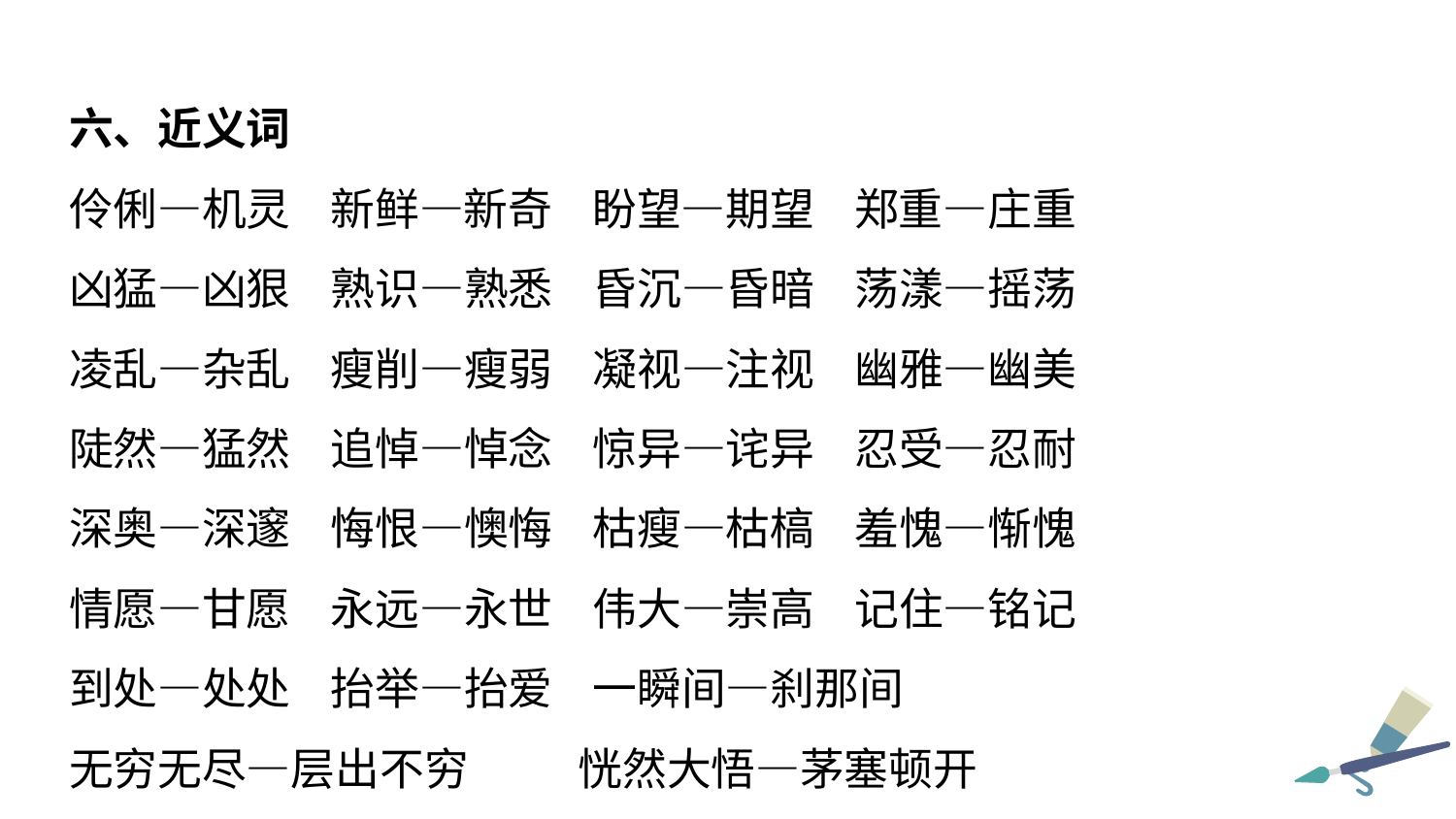

六、近义词
伶俐—机灵    新鲜—新奇    盼望—期望    郑重—庄重
凶猛—凶狠    熟识—熟悉    昏沉—昏暗    荡漾—摇荡
凌乱—杂乱    瘦削—瘦弱    凝视—注视    幽雅—幽美
陡然—猛然    追悼—悼念    惊异—诧异    忍受—忍耐
深奥—深邃    悔恨—懊悔    枯瘦—枯槁    羞愧—惭愧
情愿—甘愿    永远—永世    伟大—崇高    记住—铭记
到处—处处    抬举—抬爱    一瞬间—刹那间
无穷无尽—层出不穷           恍然大悟—茅塞顿开